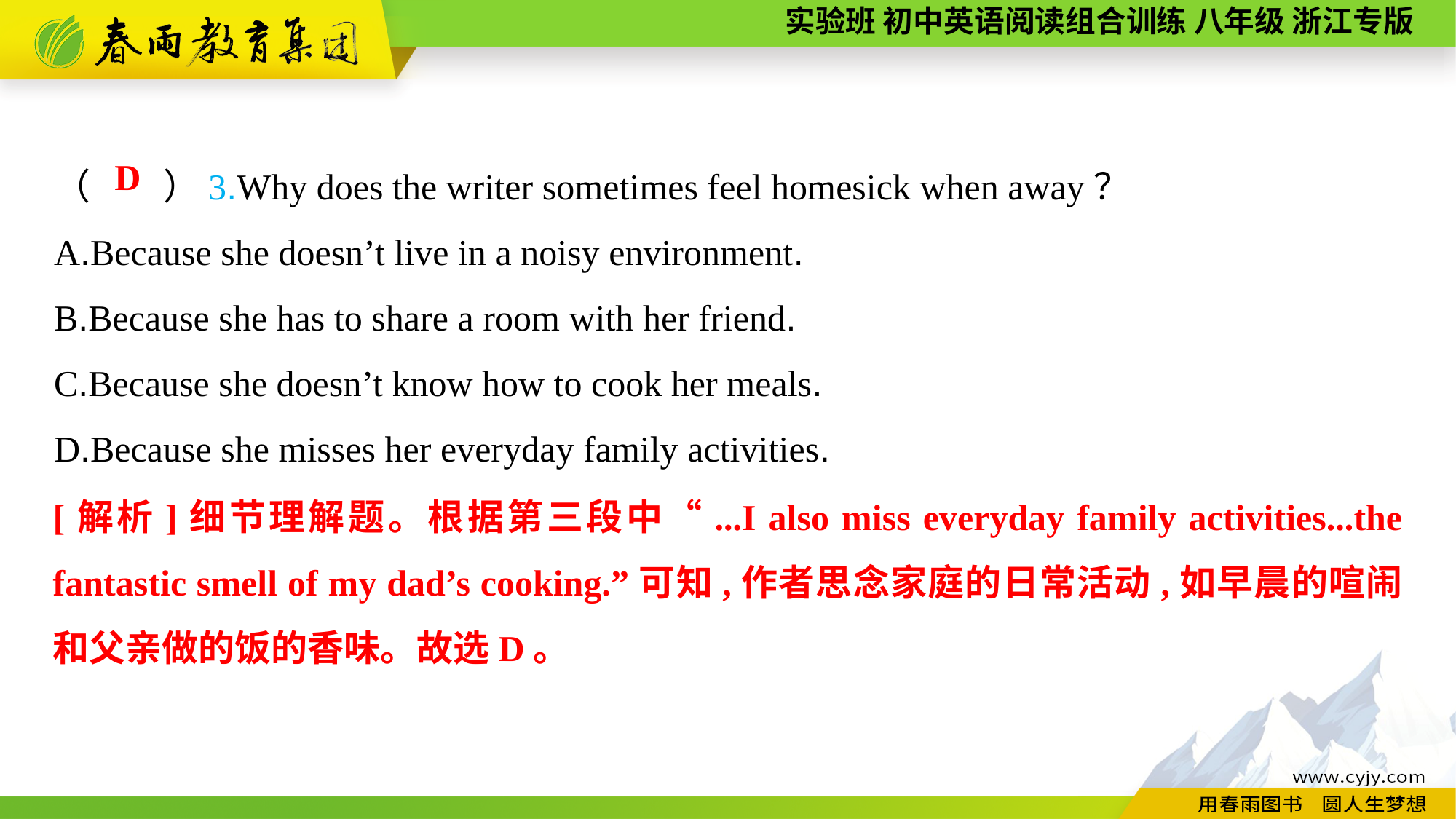

（　　）3.Why does the writer sometimes feel homesick when away？
A.Because she doesn’t live in a noisy environment.
B.Because she has to share a room with her friend.
C.Because she doesn’t know how to cook her meals.
D.Because she misses her everyday family activities.
D
[解析]细节理解题。根据第三段中“...I also miss everyday family activities...the fantastic smell of my dad’s cooking.”可知,作者思念家庭的日常活动,如早晨的喧闹和父亲做的饭的香味。故选D。